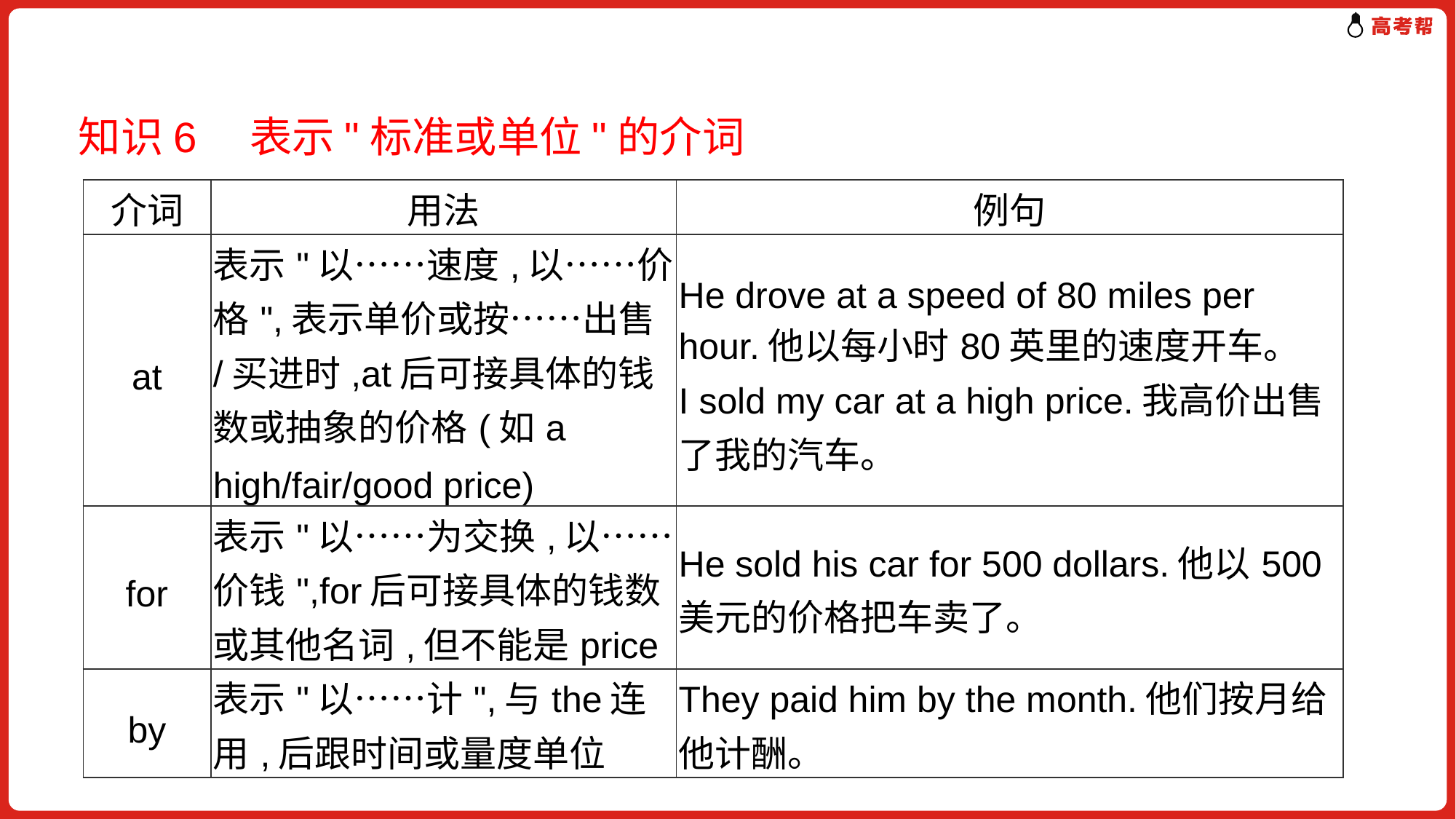

知识6　表示"标准或单位"的介词

| 介词 | 用法 | 例句 |
| --- | --- | --- |
| at | 表示"以……速度,以……价格",表示单价或按……出售/买进时,at后可接具体的钱数或抽象的价格(如a high/fair/good price) | He drove at a speed of 80 miles per hour.他以每小时80英里的速度开车。 I sold my car at a high price.我高价出售了我的汽车。 |
| for | 表示"以……为交换,以……价钱",for后可接具体的钱数或其他名词,但不能是price | He sold his car for 500 dollars.他以500美元的价格把车卖了。 |
| by | 表示"以……计",与the连用,后跟时间或量度单位 | They paid him by the month.他们按月给他计酬。 |